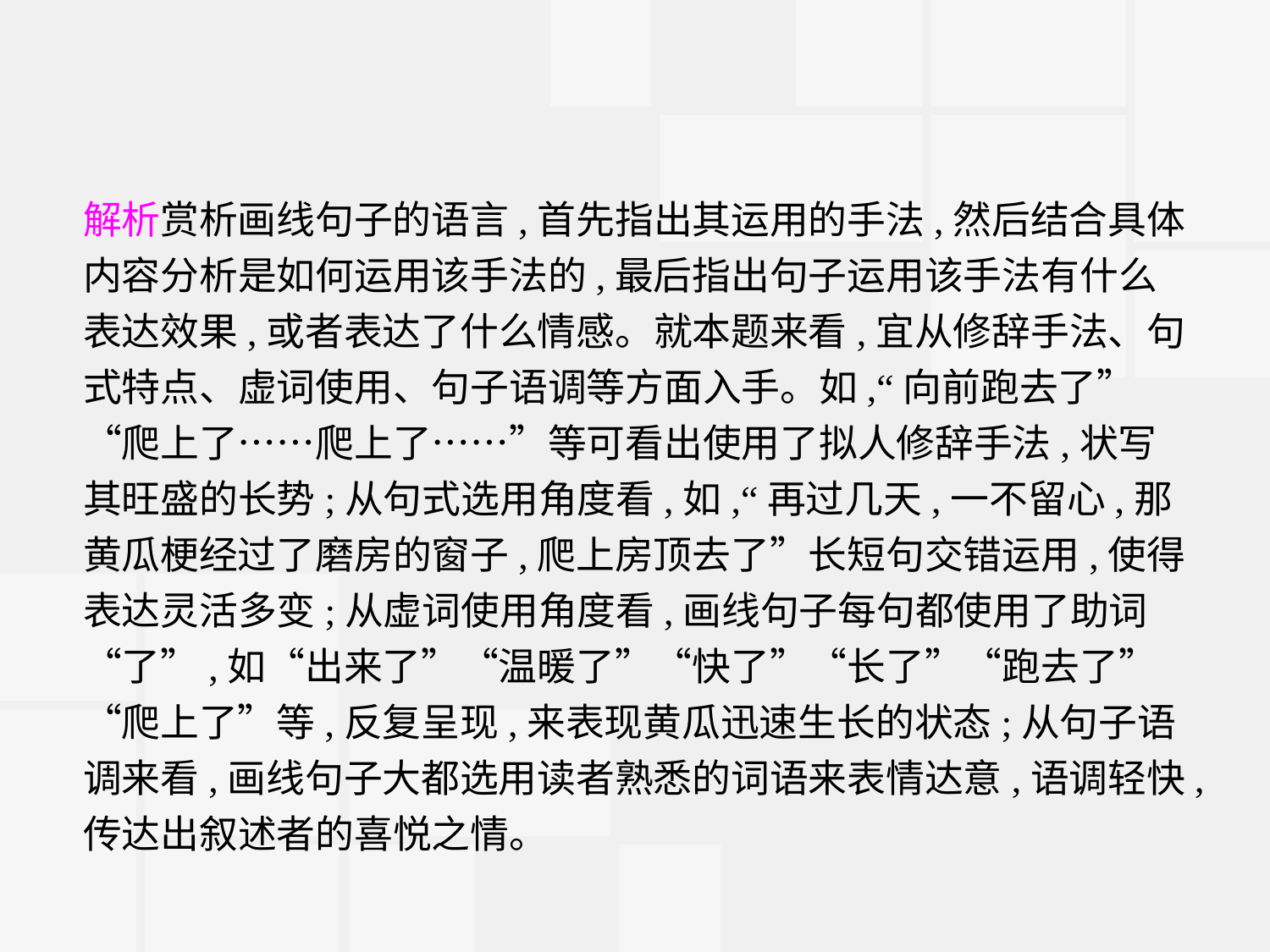

解析赏析画线句子的语言,首先指出其运用的手法,然后结合具体内容分析是如何运用该手法的,最后指出句子运用该手法有什么表达效果,或者表达了什么情感。就本题来看,宜从修辞手法、句式特点、虚词使用、句子语调等方面入手。如,“向前跑去了”“爬上了……爬上了……”等可看出使用了拟人修辞手法,状写其旺盛的长势;从句式选用角度看,如,“再过几天,一不留心,那黄瓜梗经过了磨房的窗子,爬上房顶去了”长短句交错运用,使得表达灵活多变;从虚词使用角度看,画线句子每句都使用了助词“了”,如“出来了”“温暖了”“快了”“长了”“跑去了”“爬上了”等,反复呈现,来表现黄瓜迅速生长的状态;从句子语调来看,画线句子大都选用读者熟悉的词语来表情达意,语调轻快,传达出叙述者的喜悦之情。